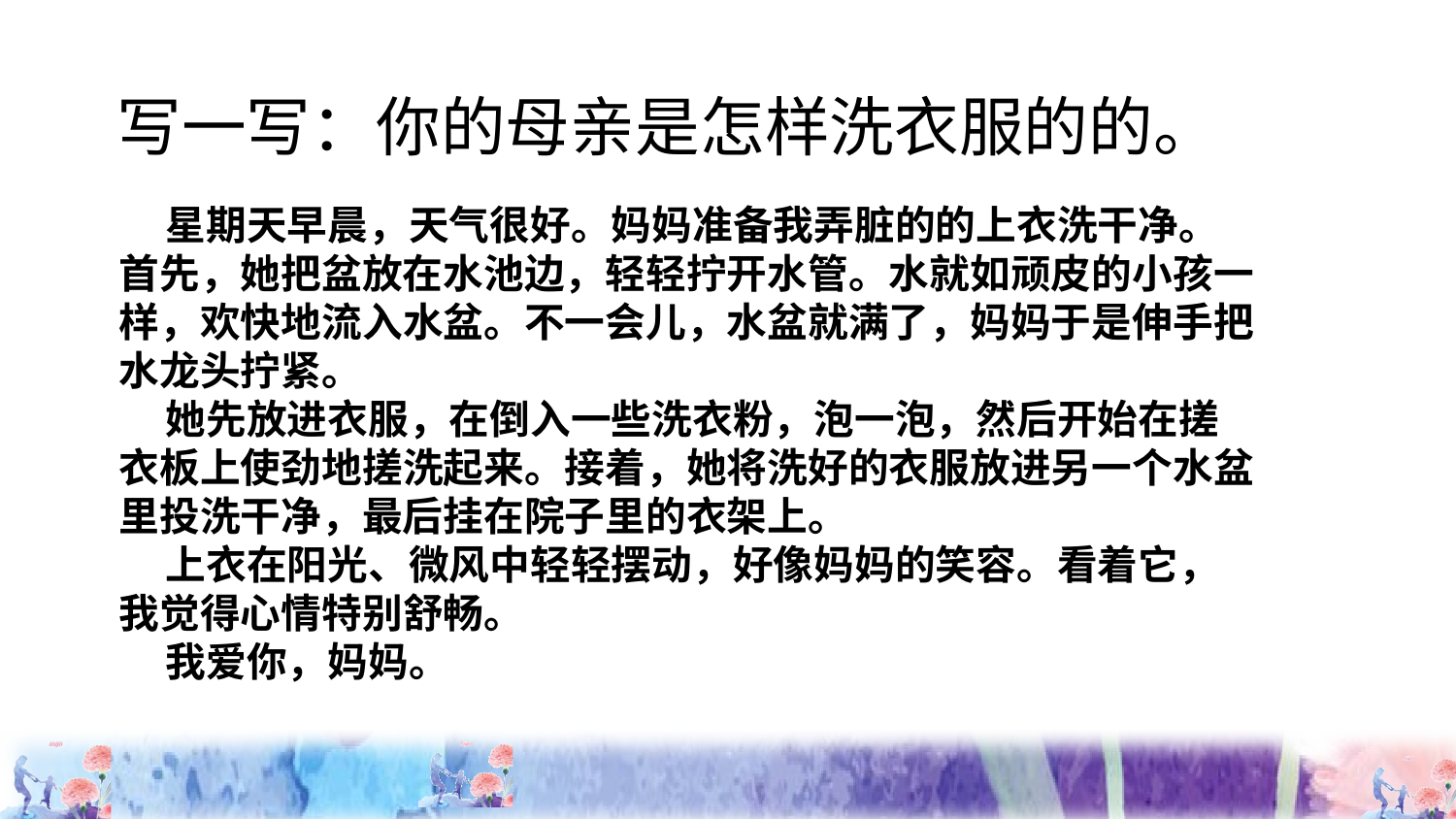

写一写：你的母亲是怎样洗衣服的的。
    星期天早晨，天气很好。妈妈准备我弄脏的的上衣洗干净。
首先，她把盆放在水池边，轻轻拧开水管。水就如顽皮的小孩一样，欢快地流入水盆。不一会儿，水盆就满了，妈妈于是伸手把水龙头拧紧。
    她先放进衣服，在倒入一些洗衣粉，泡一泡，然后开始在搓衣板上使劲地搓洗起来。接着，她将洗好的衣服放进另一个水盆里投洗干净，最后挂在院子里的衣架上。
    上衣在阳光、微风中轻轻摆动，好像妈妈的笑容。看着它，我觉得心情特别舒畅。
    我爱你，妈妈。